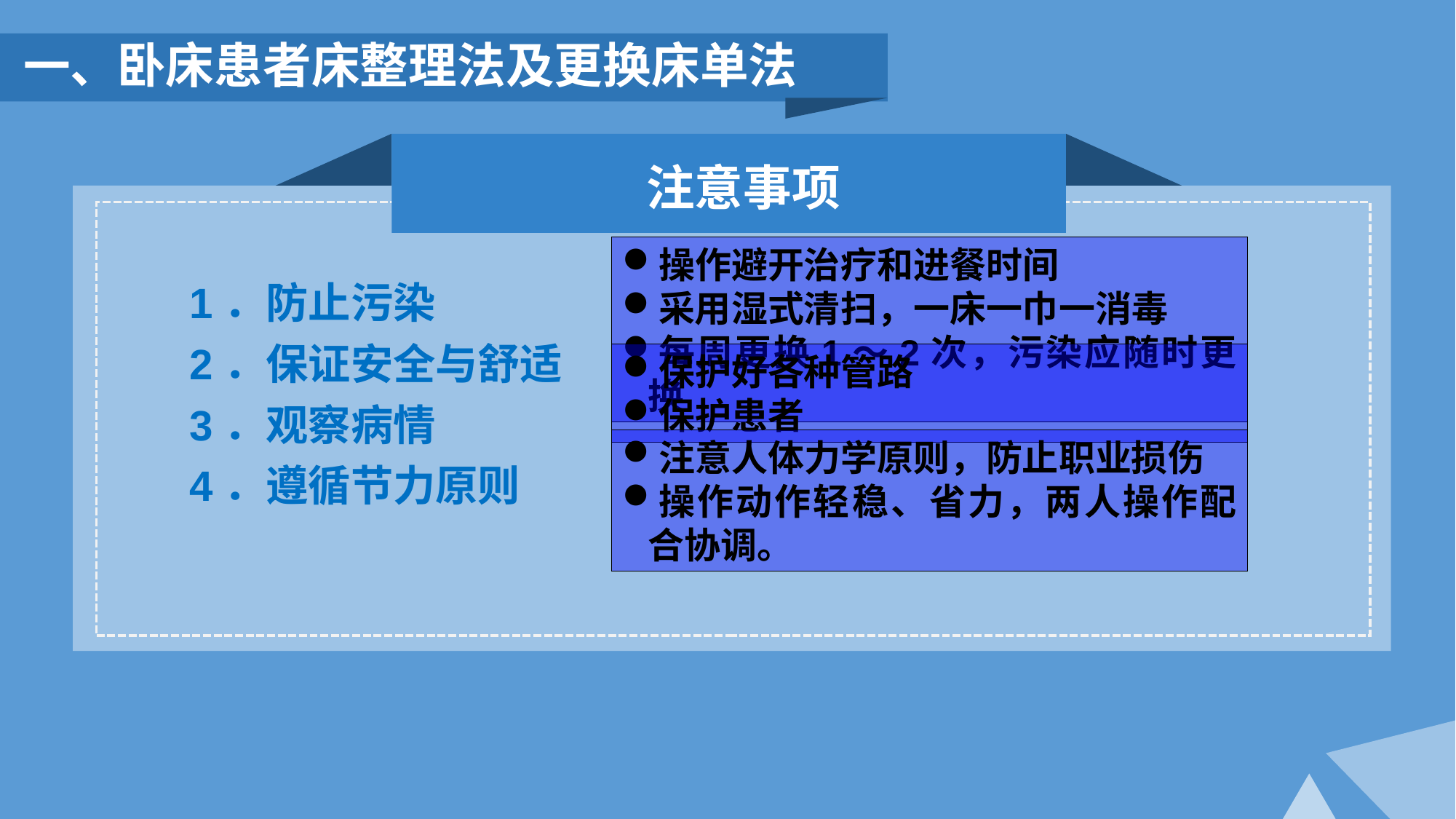

一、卧床患者床整理法及更换床单法

注意事项

操作避开治疗和进餐时间
采用湿式清扫，一床一巾一消毒
每周更换1～2次，污染应随时更换
1．防止污染
2．保证安全与舒适
3．观察病情
4．遵循节力原则
保护好各种管路
保护患者
注意人体力学原则，防止职业损伤
操作动作轻稳、省力，两人操作配合协调。